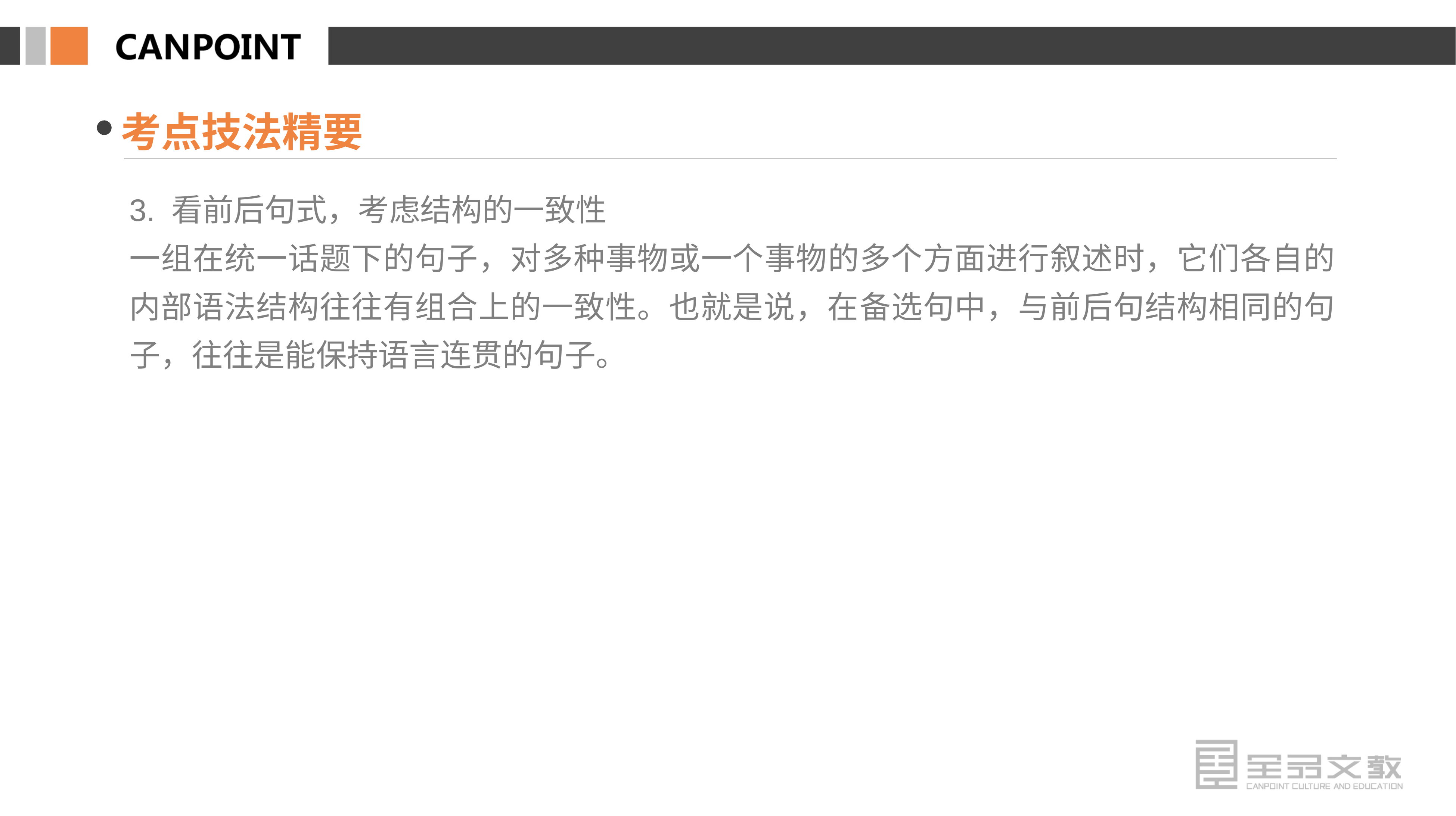

考点技法精要

3. 看前后句式，考虑结构的一致性
一组在统一话题下的句子，对多种事物或一个事物的多个方面进行叙述时，它们各自的内部语法结构往往有组合上的一致性。也就是说，在备选句中，与前后句结构相同的句子，往往是能保持语言连贯的句子。